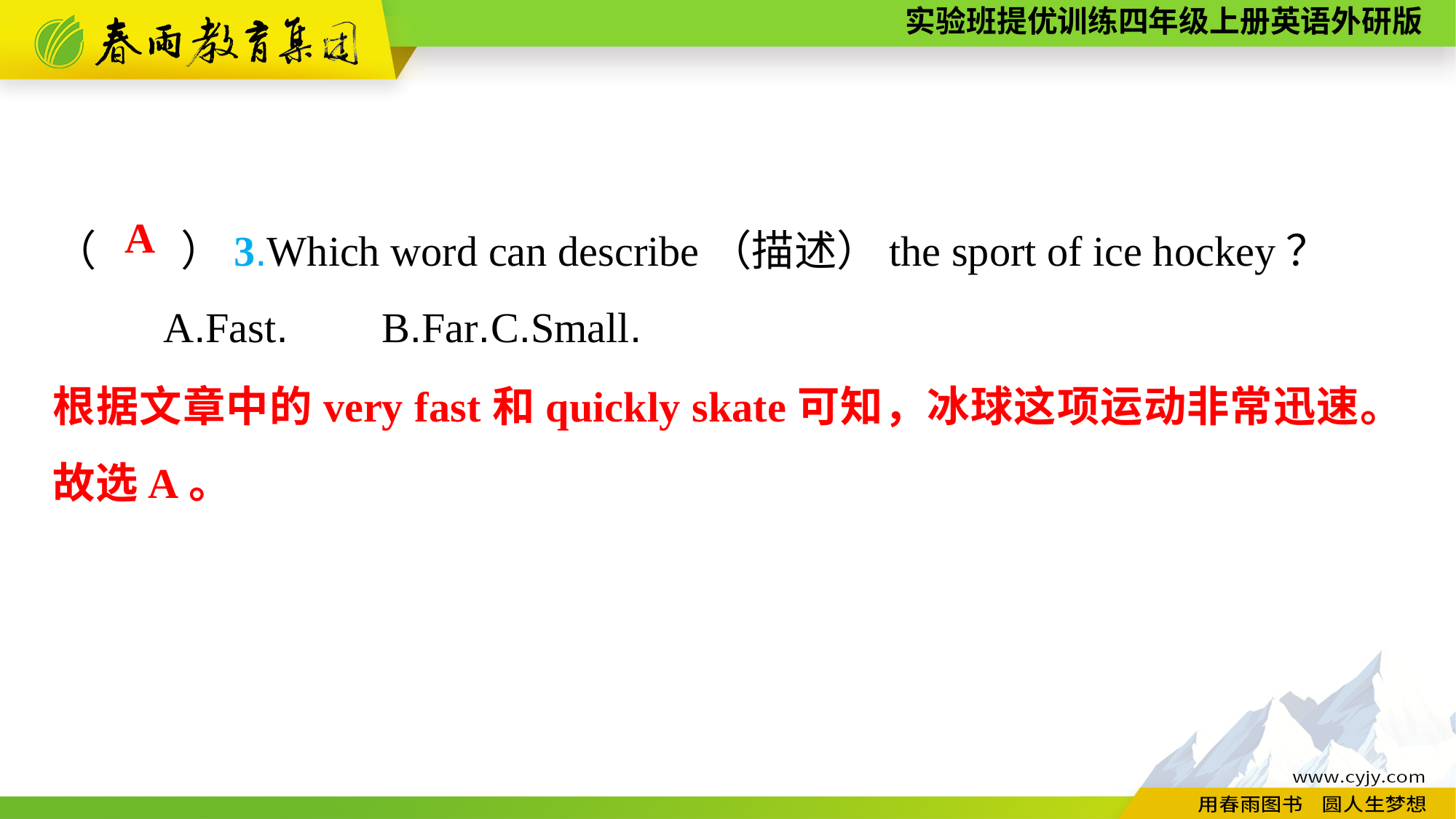

（　　）3.Which word can describe（描述）the sport of ice hockey？
	A.Fast.	B.Far.	C.Small.
A
根据文章中的very fast和quickly skate可知，冰球这项运动非常迅速。故选A。